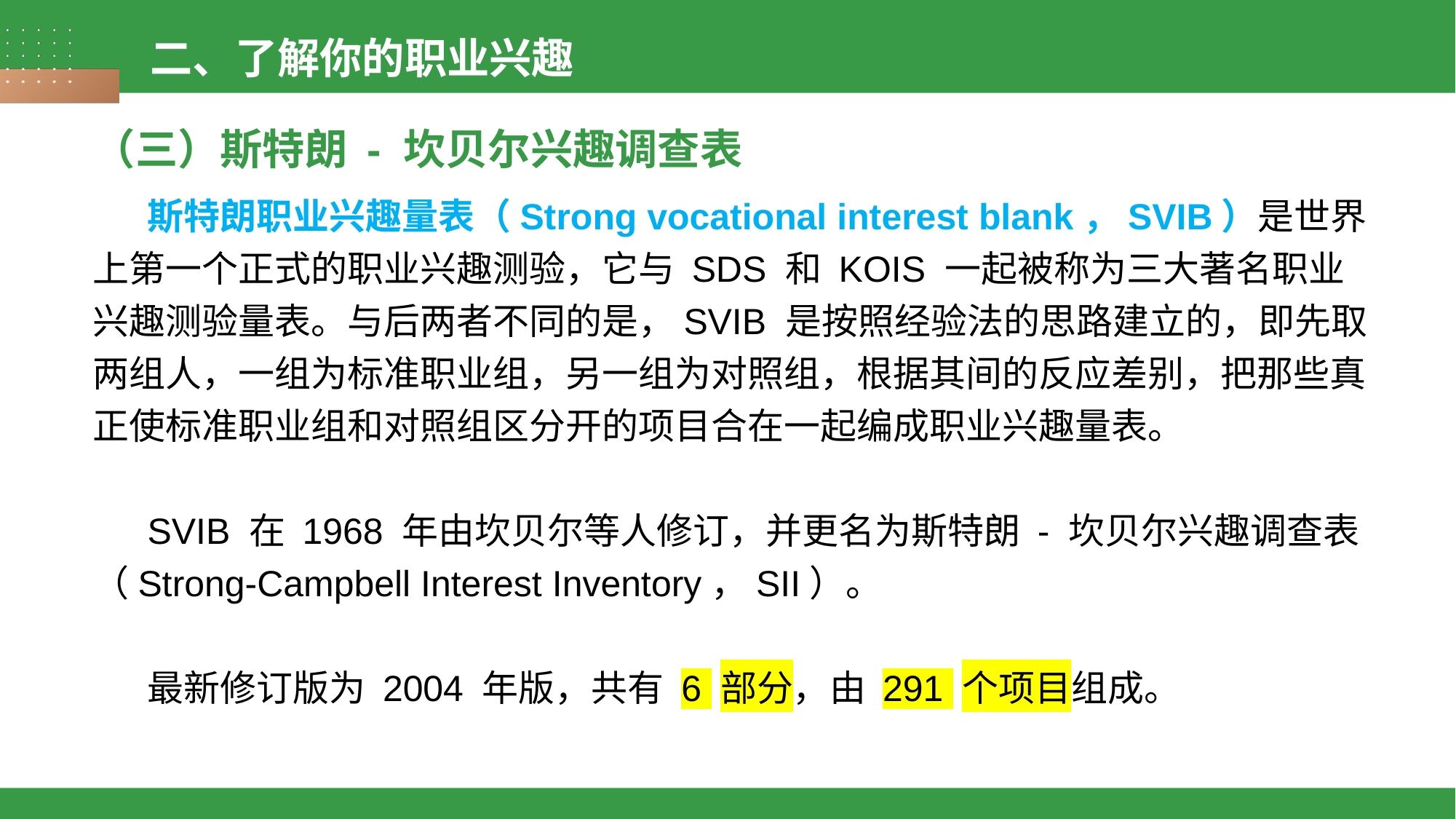

二、了解你的职业兴趣
（三）斯特朗 - 坎贝尔兴趣调查表
斯特朗职业兴趣量表（Strong vocational interest blank，SVIB）是世界上第一个正式的职业兴趣测验，它与 SDS 和 KOIS 一起被称为三大著名职业兴趣测验量表。与后两者不同的是，SVIB 是按照经验法的思路建立的，即先取两组人，一组为标准职业组，另一组为对照组，根据其间的反应差别，把那些真正使标准职业组和对照组区分开的项目合在一起编成职业兴趣量表。

SVIB 在 1968 年由坎贝尔等人修订，并更名为斯特朗 - 坎贝尔兴趣调查表（Strong-Campbell Interest Inventory，SII）。

最新修订版为 2004 年版，共有 6 部分，由 291 个项目组成。